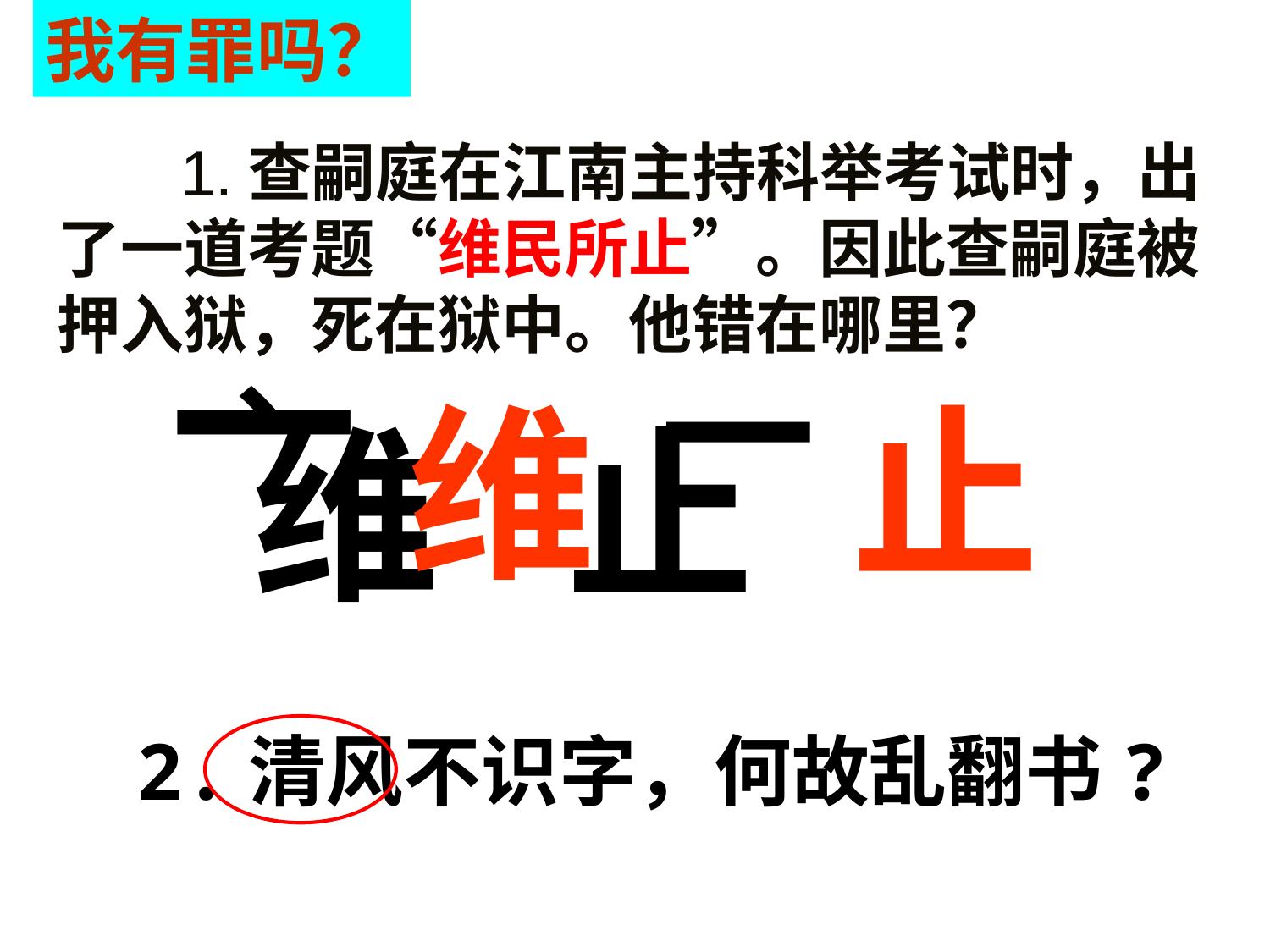

我有罪吗？
       1.查嗣庭在江南主持科举考试时，出了一道考题“维民所止”。因此查嗣庭被押入狱，死在狱中。他错在哪里？
、
一
一
维
止
维   止

2.清风不识字，何故乱翻书?